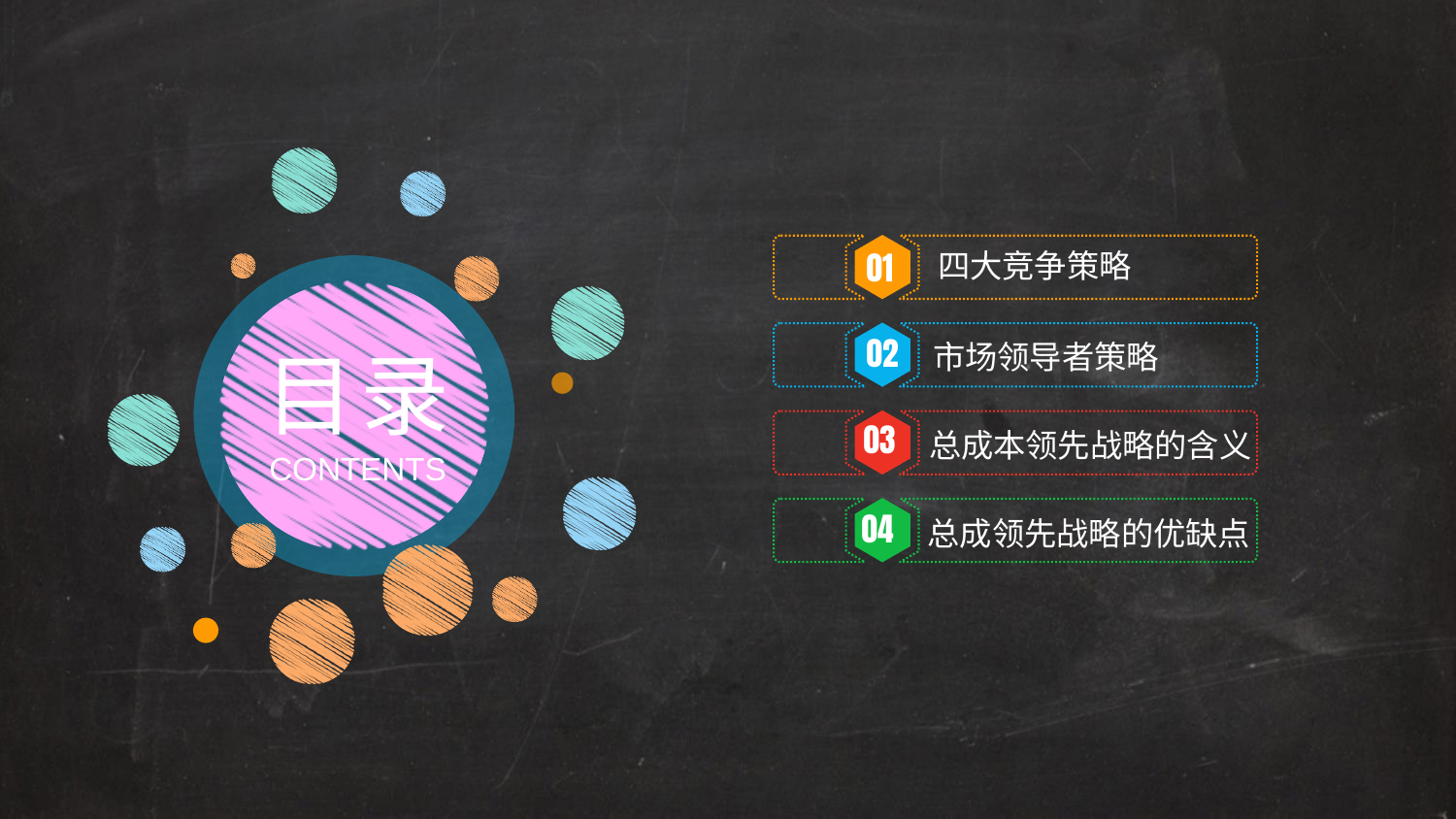

四大竞争策略
01

市场领导者策略
02
目录

03
总成本领先战略的含义
CONTENTS

04
总成领先战略的优缺点